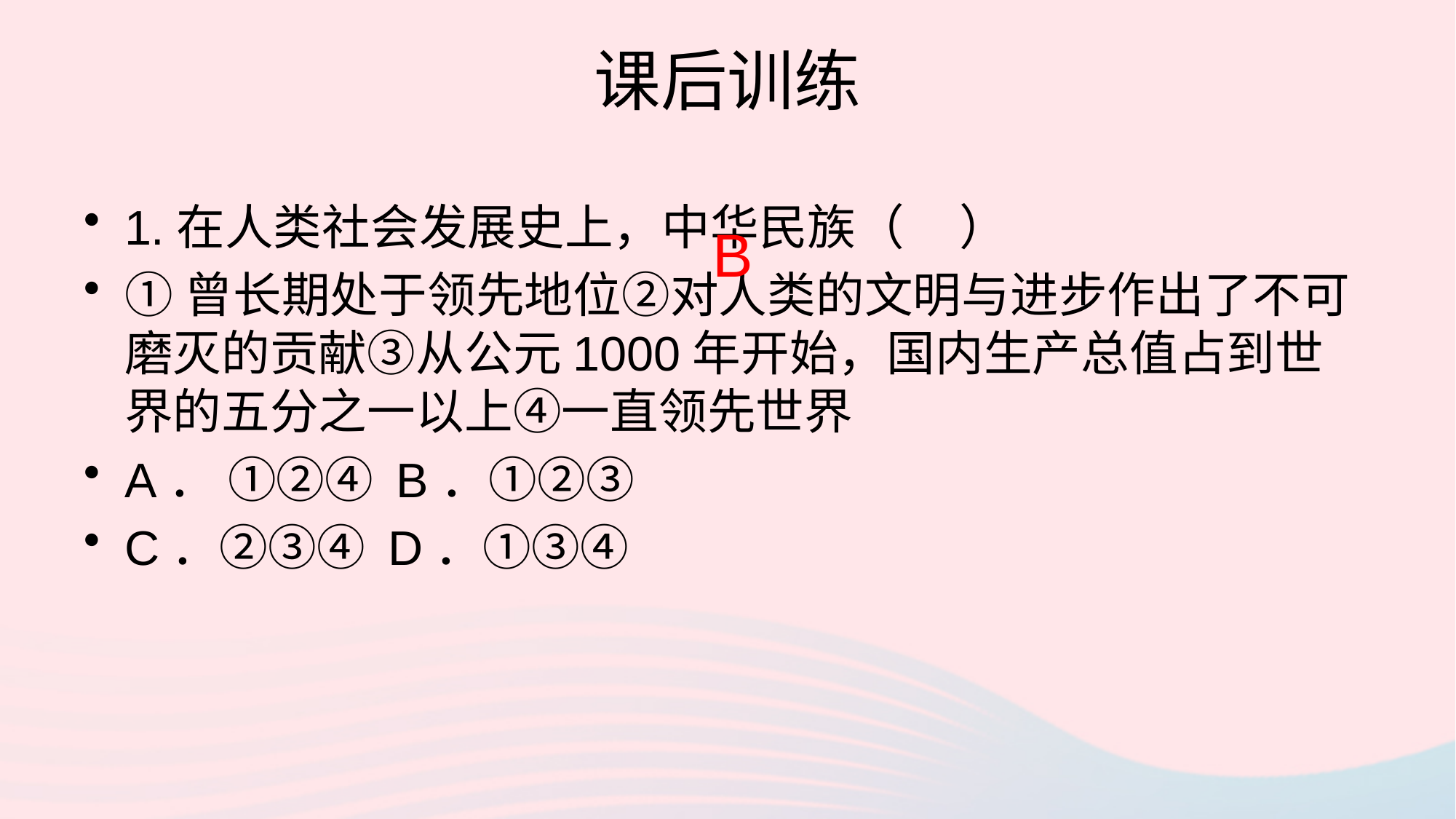

# 课后训练
1.在人类社会发展史上，中华民族（     ）
①曾长期处于领先地位②对人类的文明与进步作出了不可磨灭的贡献③从公元1000年开始，国内生产总值占到世界的五分之一以上④一直领先世界
A． ①②④ B．①②③
C．②③④ D．①③④
B